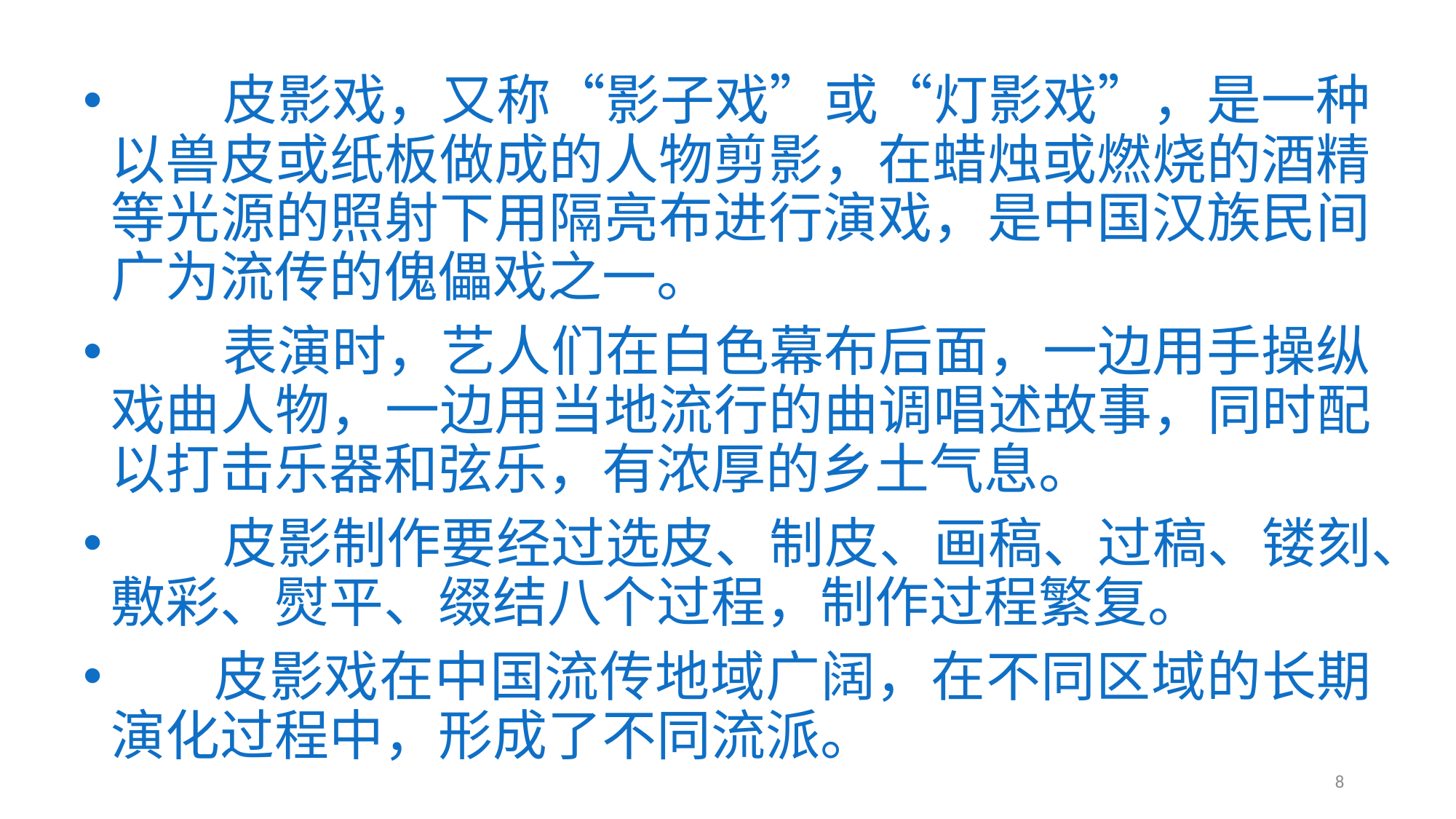

皮影戏，又称“影子戏”或“灯影戏”，是一种以兽皮或纸板做成的人物剪影，在蜡烛或燃烧的酒精等光源的照射下用隔亮布进行演戏，是中国汉族民间广为流传的傀儡戏之一。
        表演时，艺人们在白色幕布后面，一边用手操纵戏曲人物，一边用当地流行的曲调唱述故事，同时配以打击乐器和弦乐，有浓厚的乡土气息。
        皮影制作要经过选皮、制皮、画稿、过稿、镂刻、敷彩、熨平、缀结八个过程，制作过程繁复。
       皮影戏在中国流传地域广阔，在不同区域的长期演化过程中，形成了不同流派。
8